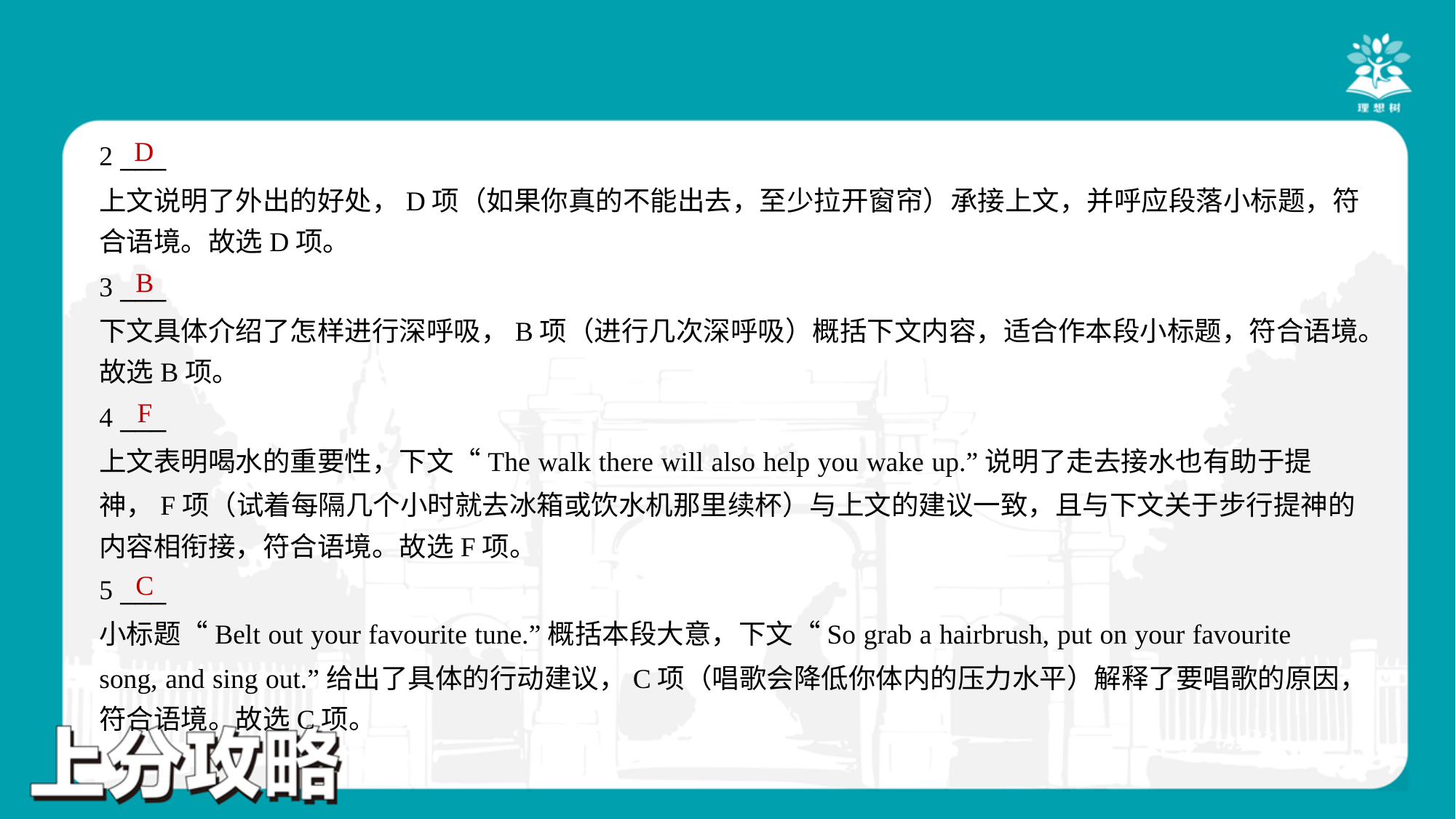

D
2 ___
上文说明了外出的好处，D项（如果你真的不能出去，至少拉开窗帘）承接上文，并呼应段落小标题，符
合语境。故选D项。
B
3 ___
下文具体介绍了怎样进行深呼吸，B项（进行几次深呼吸）概括下文内容，适合作本段小标题，符合语境。
故选B项。
F
4 ___
上文表明喝水的重要性，下文“The walk there will also help you wake up.”说明了走去接水也有助于提
神，F项（试着每隔几个小时就去冰箱或饮水机那里续杯）与上文的建议一致，且与下文关于步行提神的
内容相衔接，符合语境。故选F项。
C
5 ___
小标题“Belt out your favourite tune.”概括本段大意，下文“So grab a hairbrush, put on your favourite
song, and sing out.”给出了具体的行动建议，C项（唱歌会降低你体内的压力水平）解释了要唱歌的原因，
符合语境。故选C项。